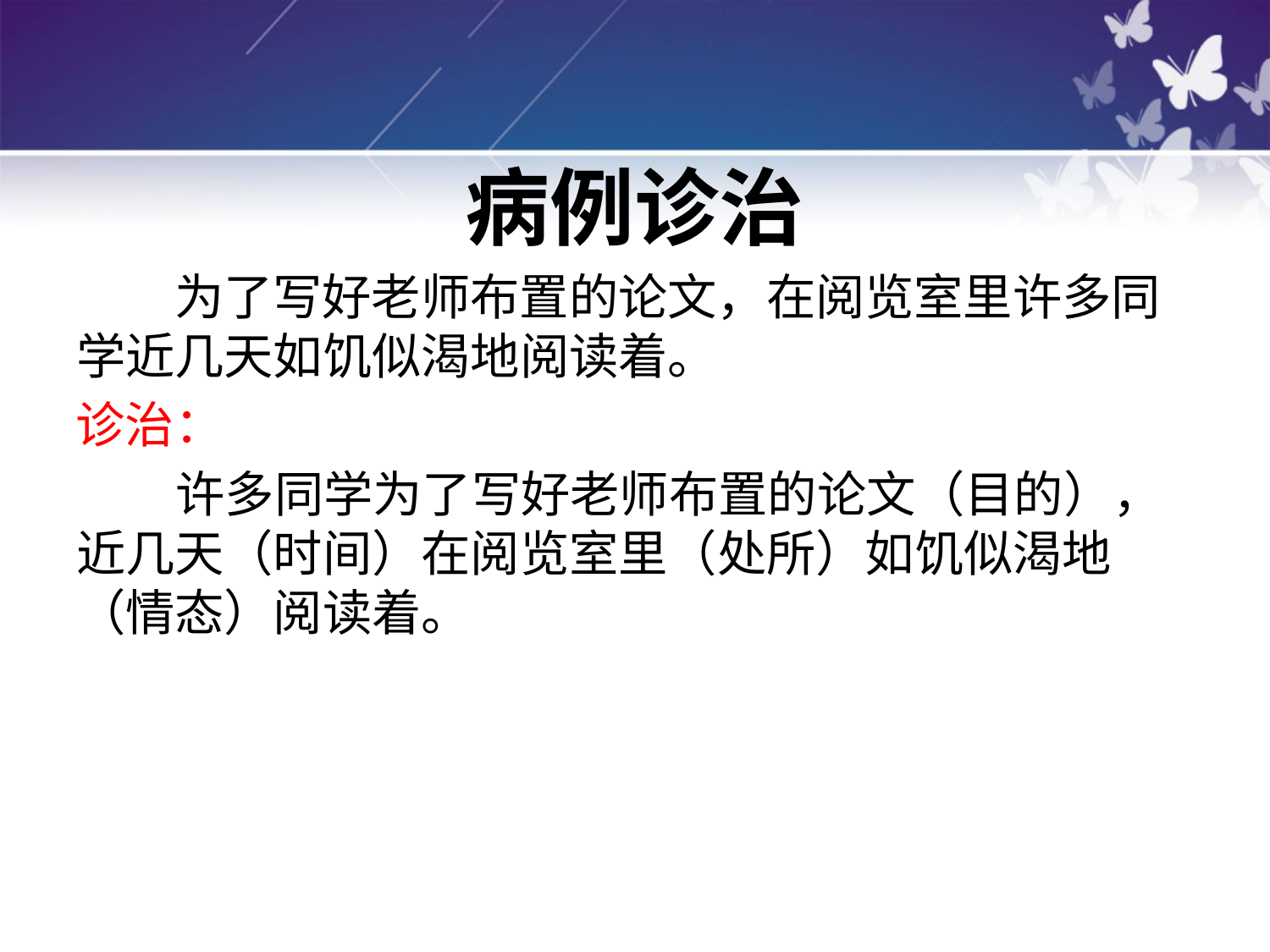

病例诊治
        为了写好老师布置的论文，在阅览室里许多同学近几天如饥似渴地阅读着。
诊治：
        许多同学为了写好老师布置的论文（目的），近几天（时间）在阅览室里（处所）如饥似渴地（情态）阅读着。